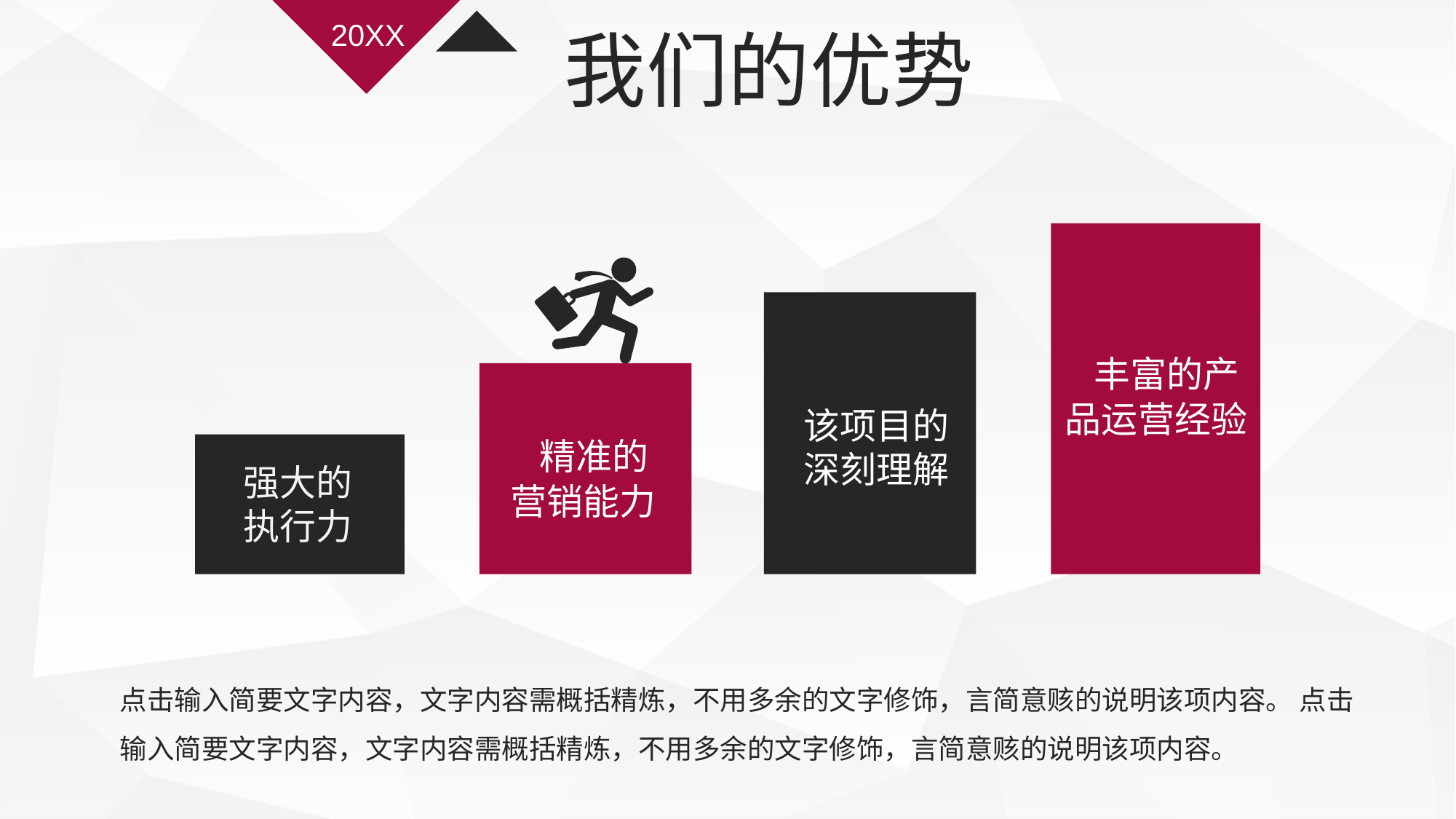

20XX
我们的优势

  丰富的产
品运营经验

该项目的
深刻理解

  精准的
营销能力

强大的
执行力
点击输入简要文字内容，文字内容需概括精炼，不用多余的文字修饰，言简意赅的说明该项内容。 点击输入简要文字内容，文字内容需概括精炼，不用多余的文字修饰，言简意赅的说明该项内容。